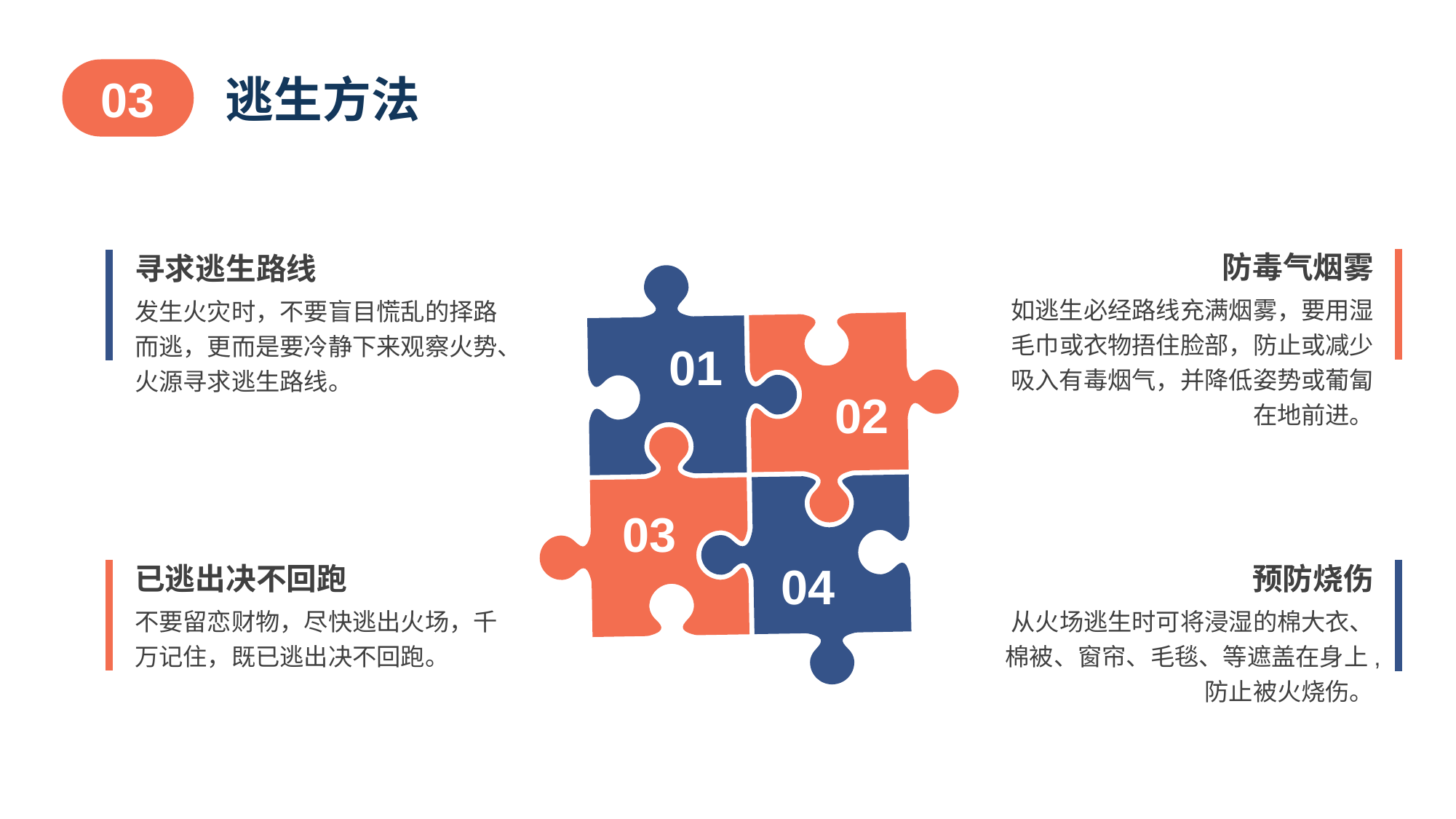

03
逃生方法
防毒气烟雾
寻求逃生路线

如逃生必经路线充满烟雾，要用湿毛巾或衣物捂住脸部，防止或减少吸入有毒烟气，并降低姿势或葡匐在地前进。

发生火灾时，不要盲目慌乱的择路而逃，更而是要冷静下来观察火势、火源寻求逃生路线。
01
02

03
04
已逃出决不回跑
预防烧伤
不要留恋财物，尽快逃出火场，千万记住，既已逃出决不回跑。
从火场逃生时可将浸湿的棉大衣、棉被、窗帘、毛毯、等遮盖在身上,防止被火烧伤。